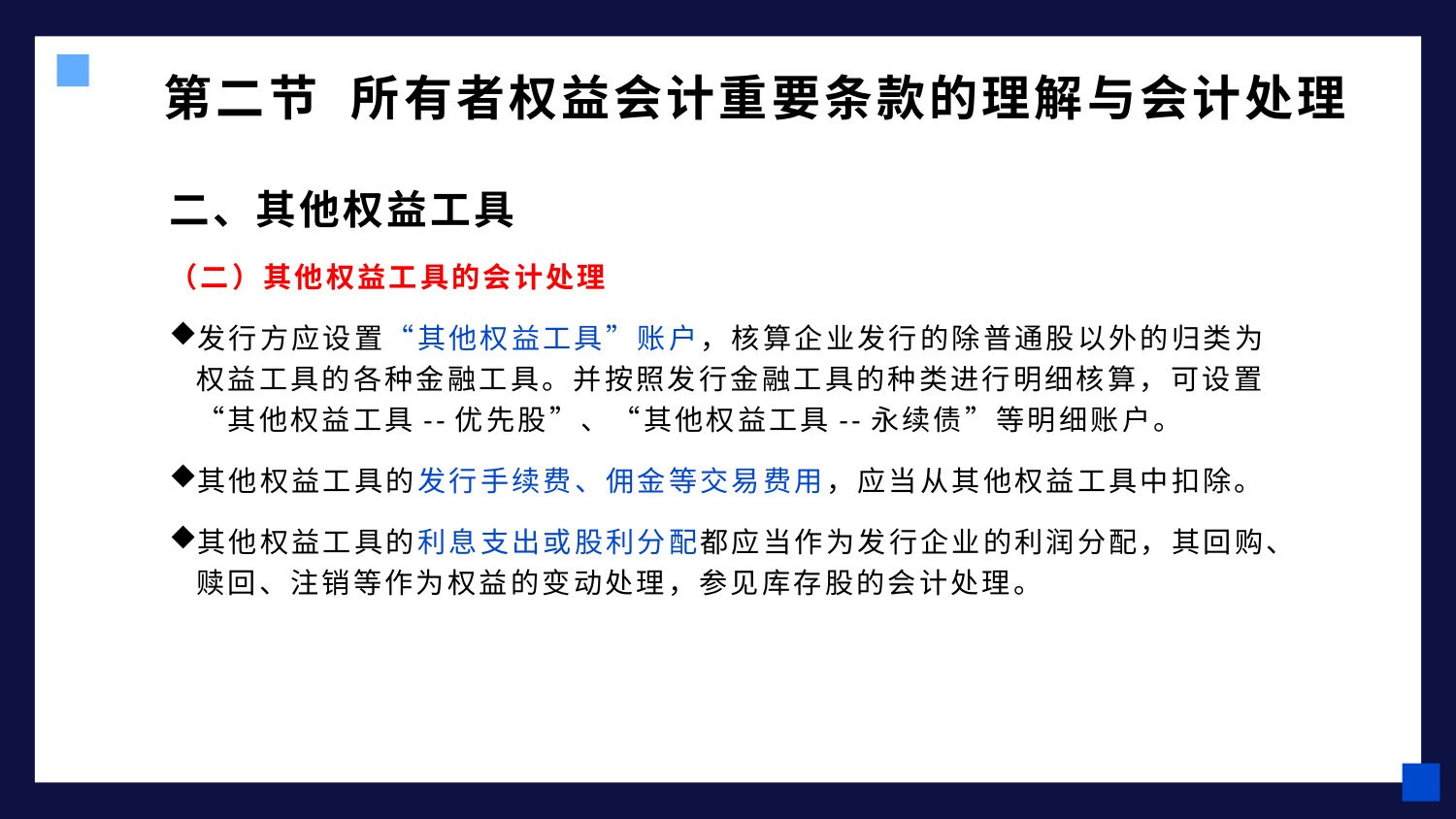

# 第二节  所有者权益会计重要条款的理解与会计处理
二、其他权益工具
（二）其他权益工具的会计处理
发行方应设置“其他权益工具”账户，核算企业发行的除普通股以外的归类为权益工具的各种金融工具。并按照发行金融工具的种类进行明细核算，可设置“其他权益工具--优先股”、“其他权益工具--永续债”等明细账户。
其他权益工具的发行手续费、佣金等交易费用，应当从其他权益工具中扣除。
其他权益工具的利息支出或股利分配都应当作为发行企业的利润分配，其回购、赎回、注销等作为权益的变动处理，参见库存股的会计处理。